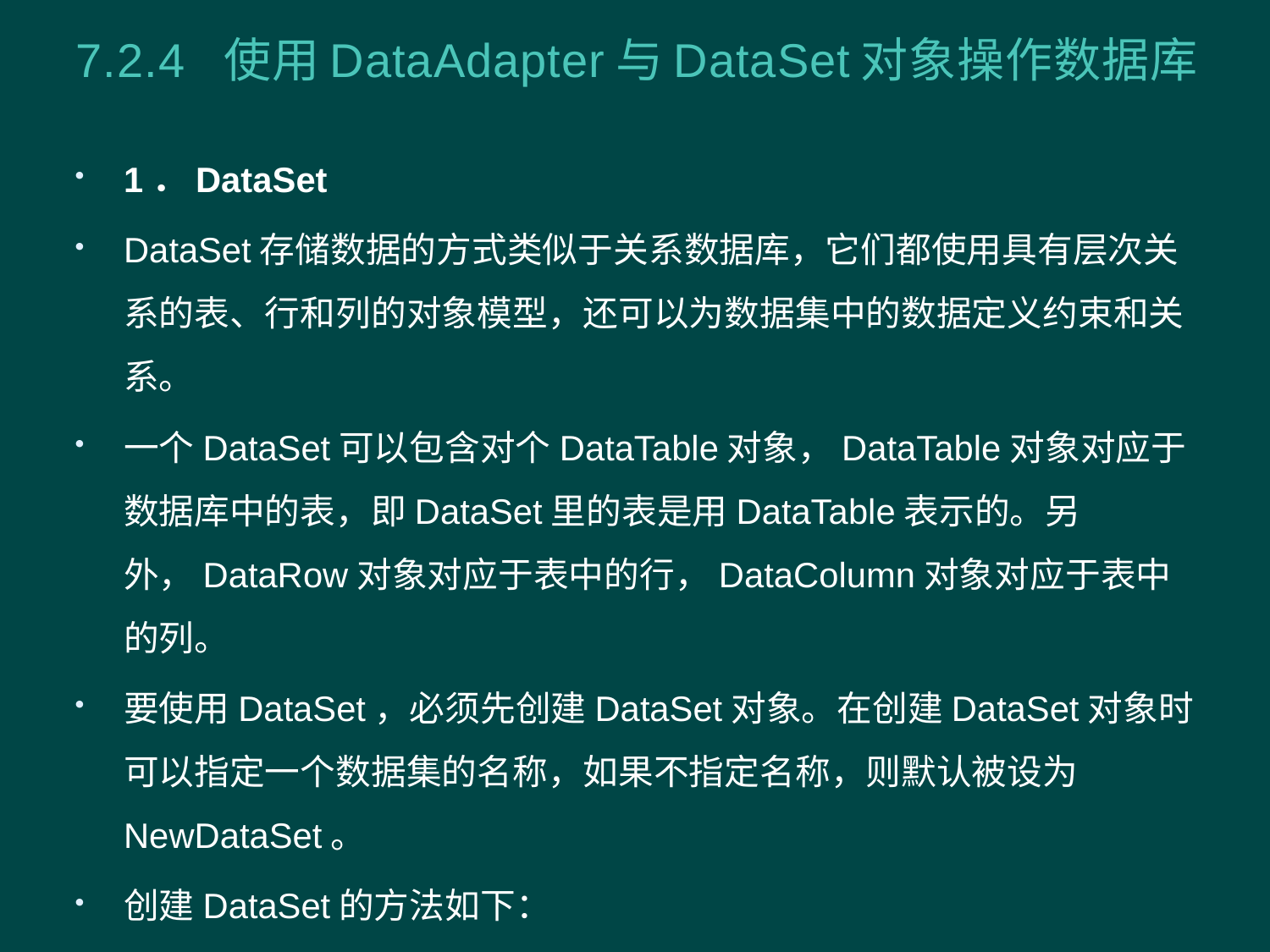

# 7.2.4  使用DataAdapter与DataSet对象操作数据库
1．DataSet
DataSet存储数据的方式类似于关系数据库，它们都使用具有层次关系的表、行和列的对象模型，还可以为数据集中的数据定义约束和关系。
一个DataSet可以包含对个DataTable对象，DataTable对象对应于数据库中的表，即DataSet里的表是用DataTable表示的。另外，DataRow对象对应于表中的行，DataColumn对象对应于表中的列。
要使用DataSet，必须先创建DataSet对象。在创建DataSet对象时可以指定一个数据集的名称，如果不指定名称，则默认被设为NewDataSet。
创建DataSet的方法如下：
DataSet ds = new DataSet();//创建一个名为"NewDataSet"的数据集
DataSet ds = new DataSet("MyData");//创建一个名为"MyData"的数据集